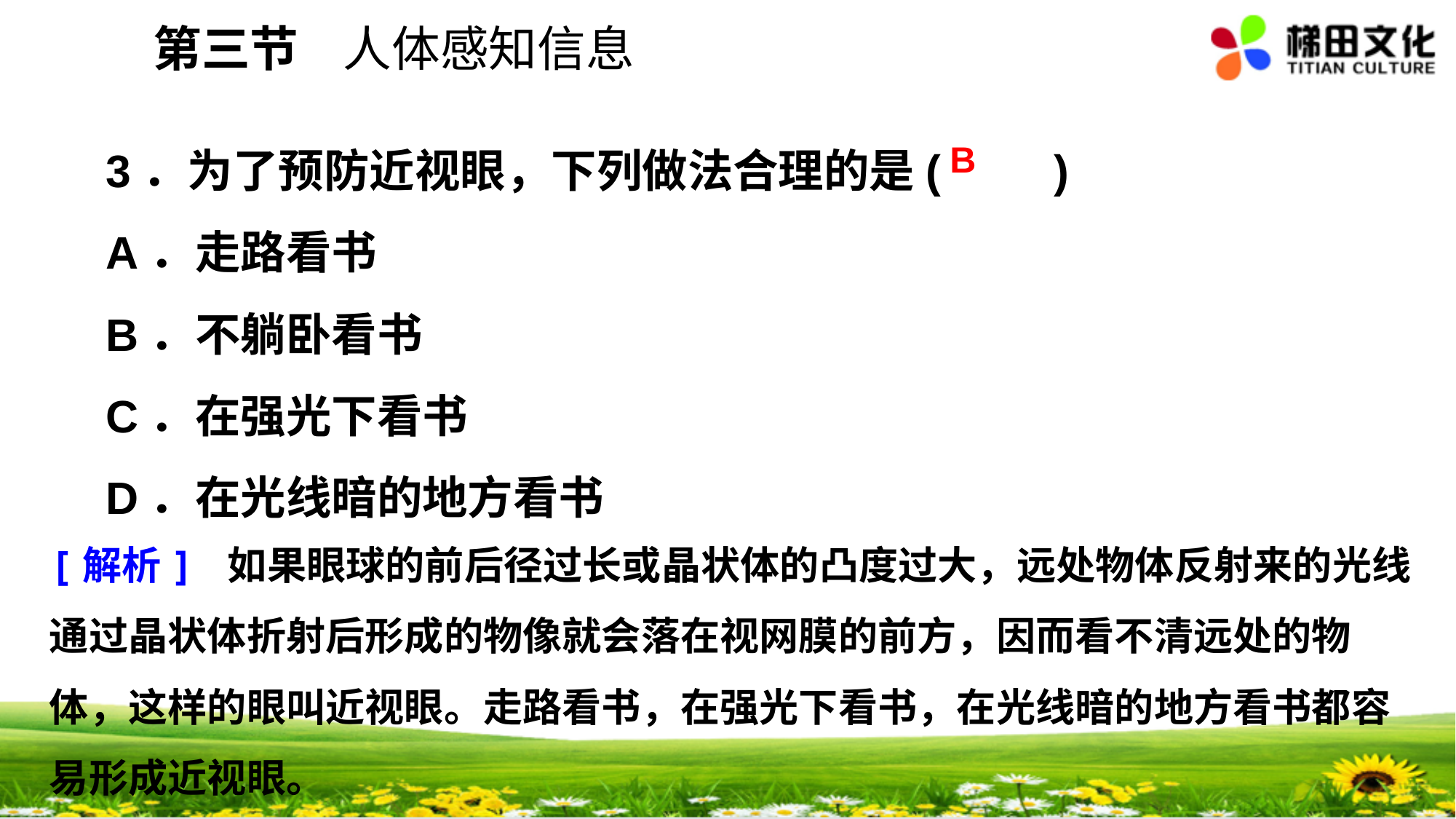

第三节    人体感知信息
3．为了预防近视眼，下列做法合理的是(　　)
A．走路看书
B．不躺卧看书
C．在强光下看书
D．在光线暗的地方看书
B
[解析] 如果眼球的前后径过长或晶状体的凸度过大，远处物体反射来的光线通过晶状体折射后形成的物像就会落在视网膜的前方，因而看不清远处的物体，这样的眼叫近视眼。走路看书，在强光下看书，在光线暗的地方看书都容易形成近视眼。